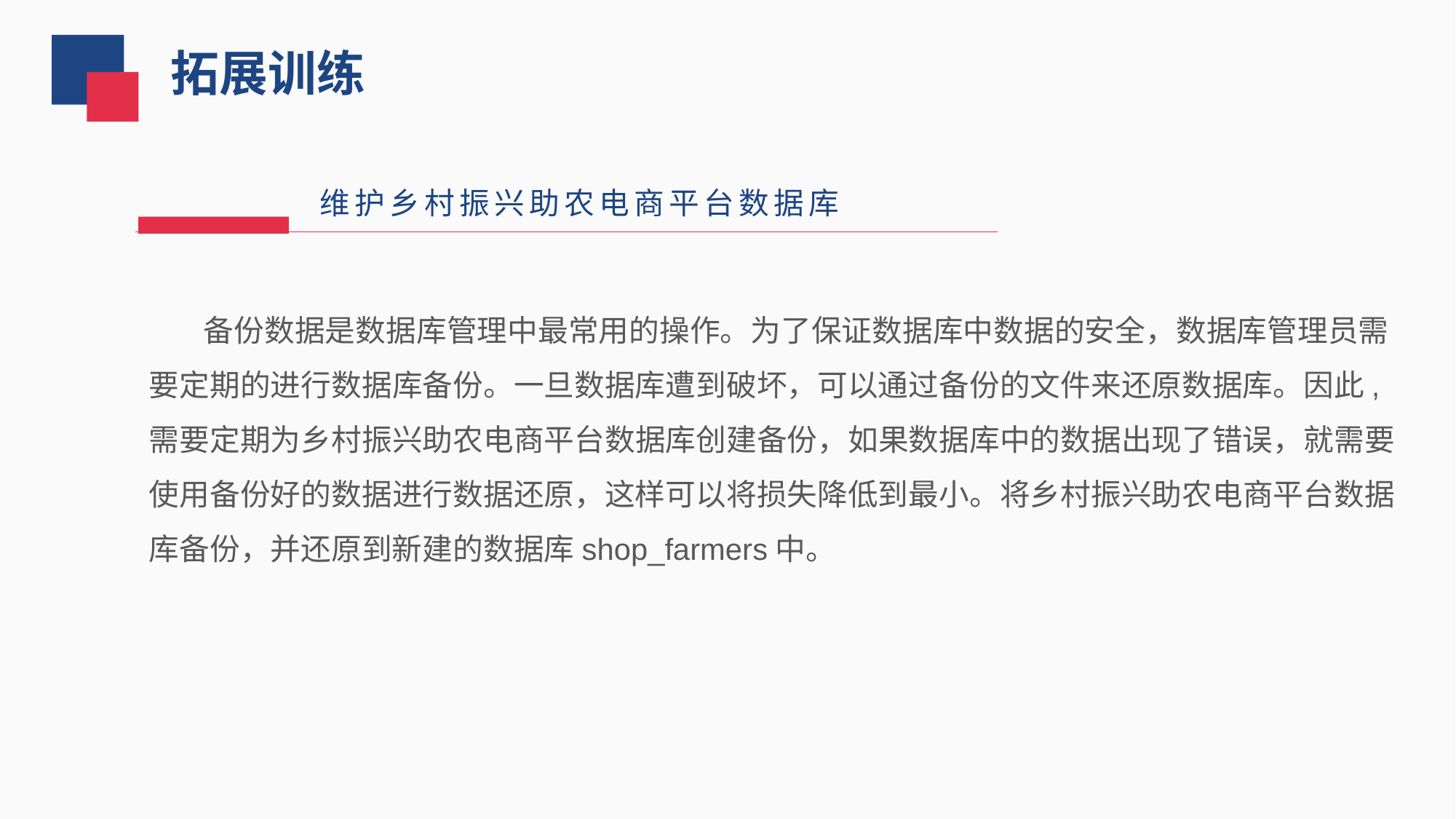

拓展训练

维护乡村振兴助农电商平台数据库

备份数据是数据库管理中最常用的操作。为了保证数据库中数据的安全，数据库管理员需要定期的进行数据库备份。一旦数据库遭到破坏，可以通过备份的文件来还原数据库。因此,需要定期为乡村振兴助农电商平台数据库创建备份，如果数据库中的数据出现了错误，就需要使用备份好的数据进行数据还原，这样可以将损失降低到最小。将乡村振兴助农电商平台数据库备份，并还原到新建的数据库shop_farmers中。